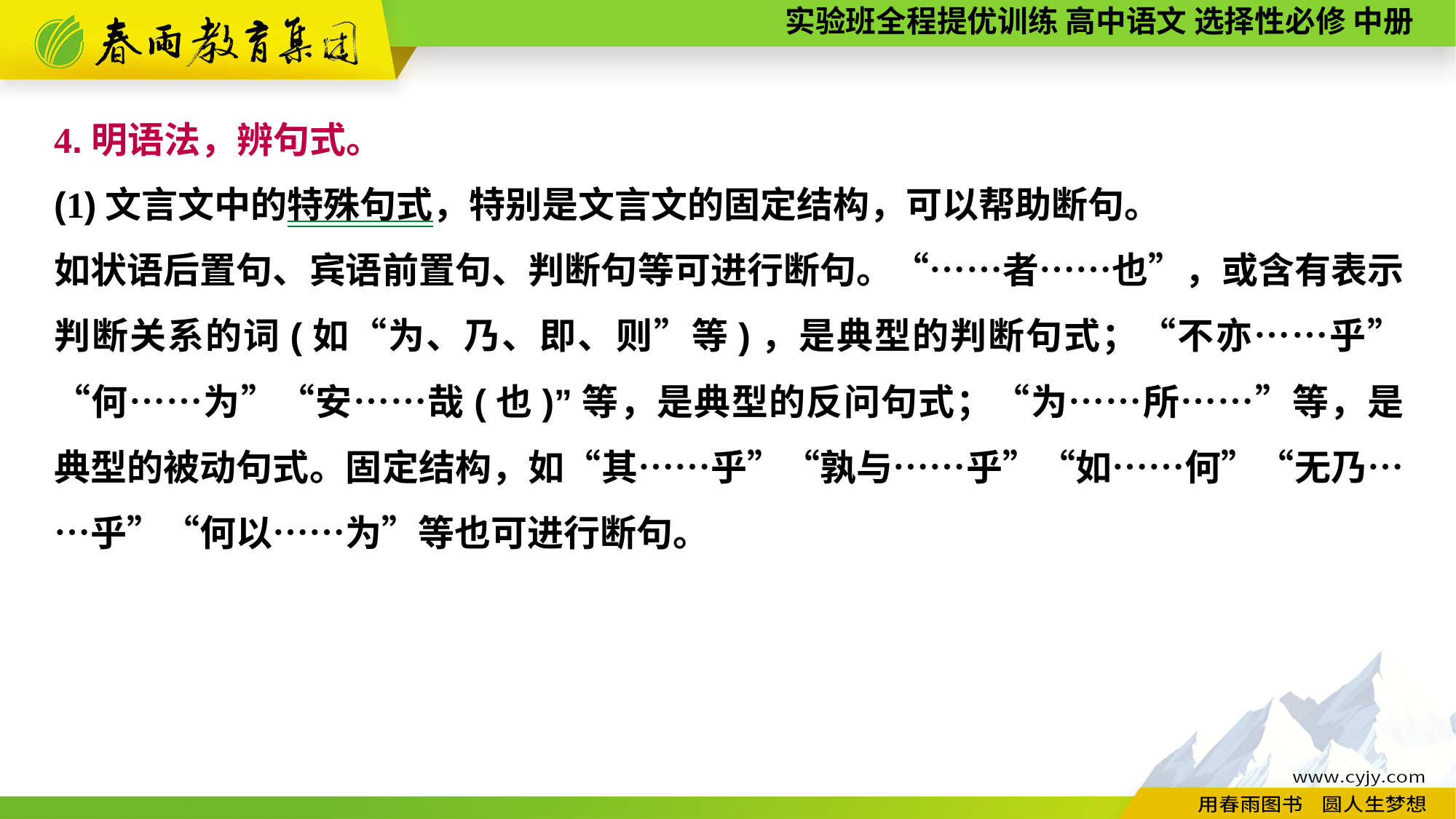

4.明语法，辨句式。
(1)文言文中的特殊句式，特别是文言文的固定结构，可以帮助断句。
如状语后置句、宾语前置句、判断句等可进行断句。“……者……也”，或含有表示判断关系的词(如“为、乃、即、则”等)，是典型的判断句式；“不亦……乎”“何……为”“安……哉(也)”等，是典型的反问句式；“为……所……”等，是典型的被动句式。固定结构，如“其……乎”“孰与……乎”“如……何”“无乃……乎”“何以……为”等也可进行断句。